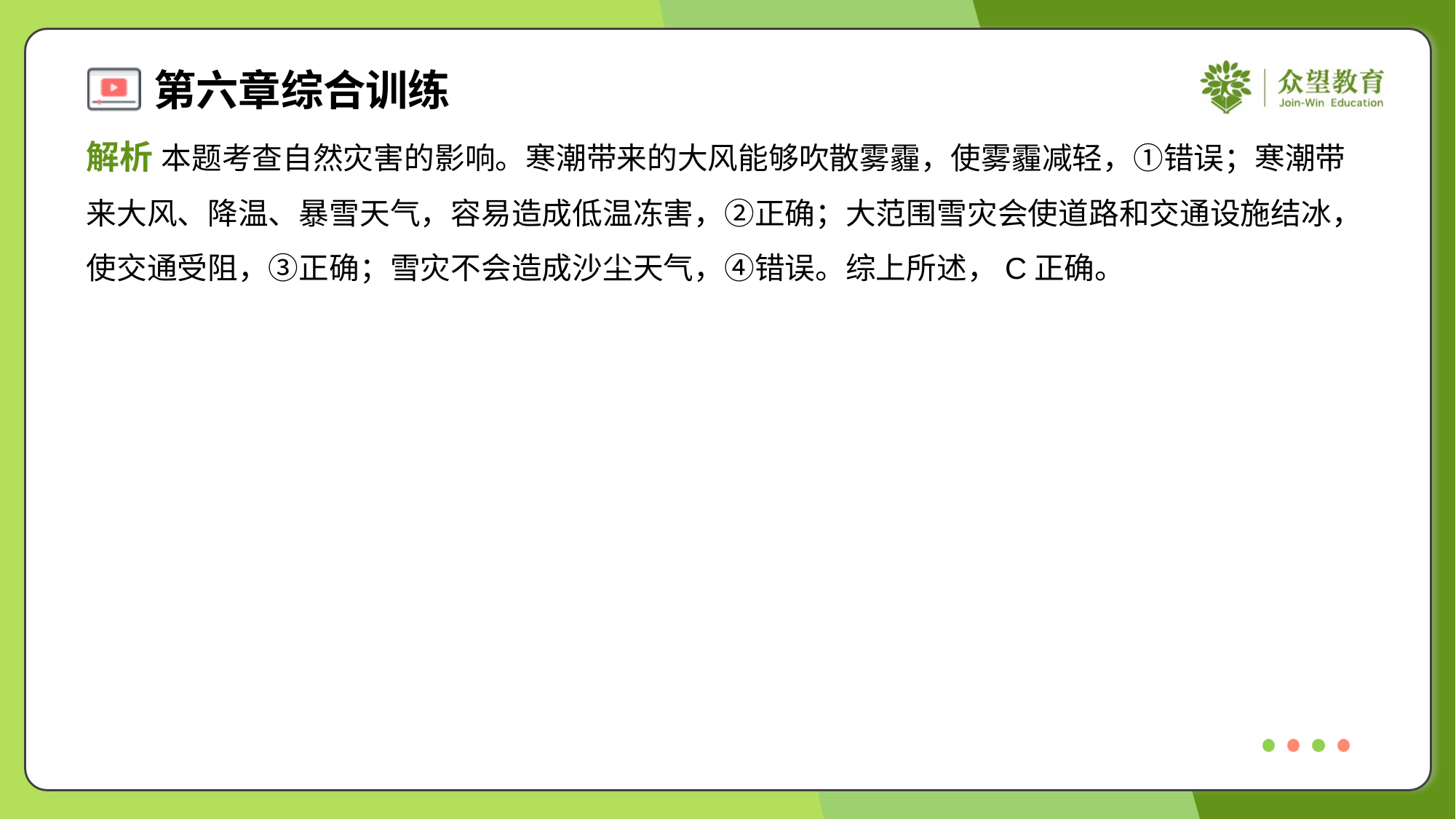

解析 本题考查自然灾害的影响。寒潮带来的大风能够吹散雾霾，使雾霾减轻，①错误；寒潮带
来大风、降温、暴雪天气，容易造成低温冻害，②正确；大范围雪灾会使道路和交通设施结冰，
使交通受阻，③正确；雪灾不会造成沙尘天气，④错误。综上所述，C正确。